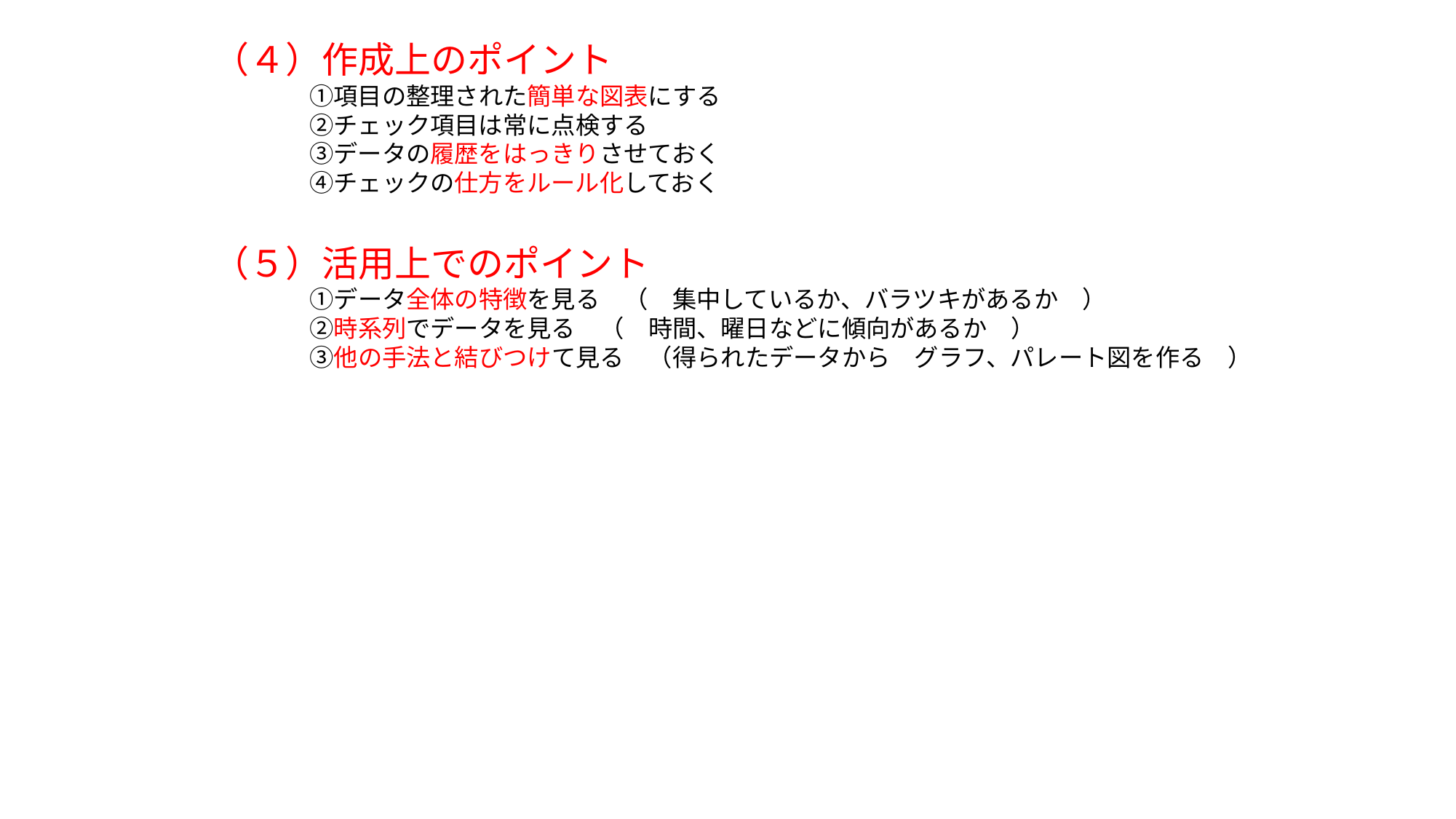

（４）作成上のポイント
　　　　①項目の整理された簡単な図表にする
　　　　②チェック項目は常に点検する
　　　　③データの履歴をはっきりさせておく
　　　　④チェックの仕方をルール化しておく
（５）活用上でのポイント
　　　　①データ全体の特徴を見る　（　集中しているか、バラツキがあるか　）
　　　　②時系列でデータを見る　（　時間、曜日などに傾向があるか　）
　　　　③他の手法と結びつけて見る　（得られたデータから　グラフ、パレート図を作る　）